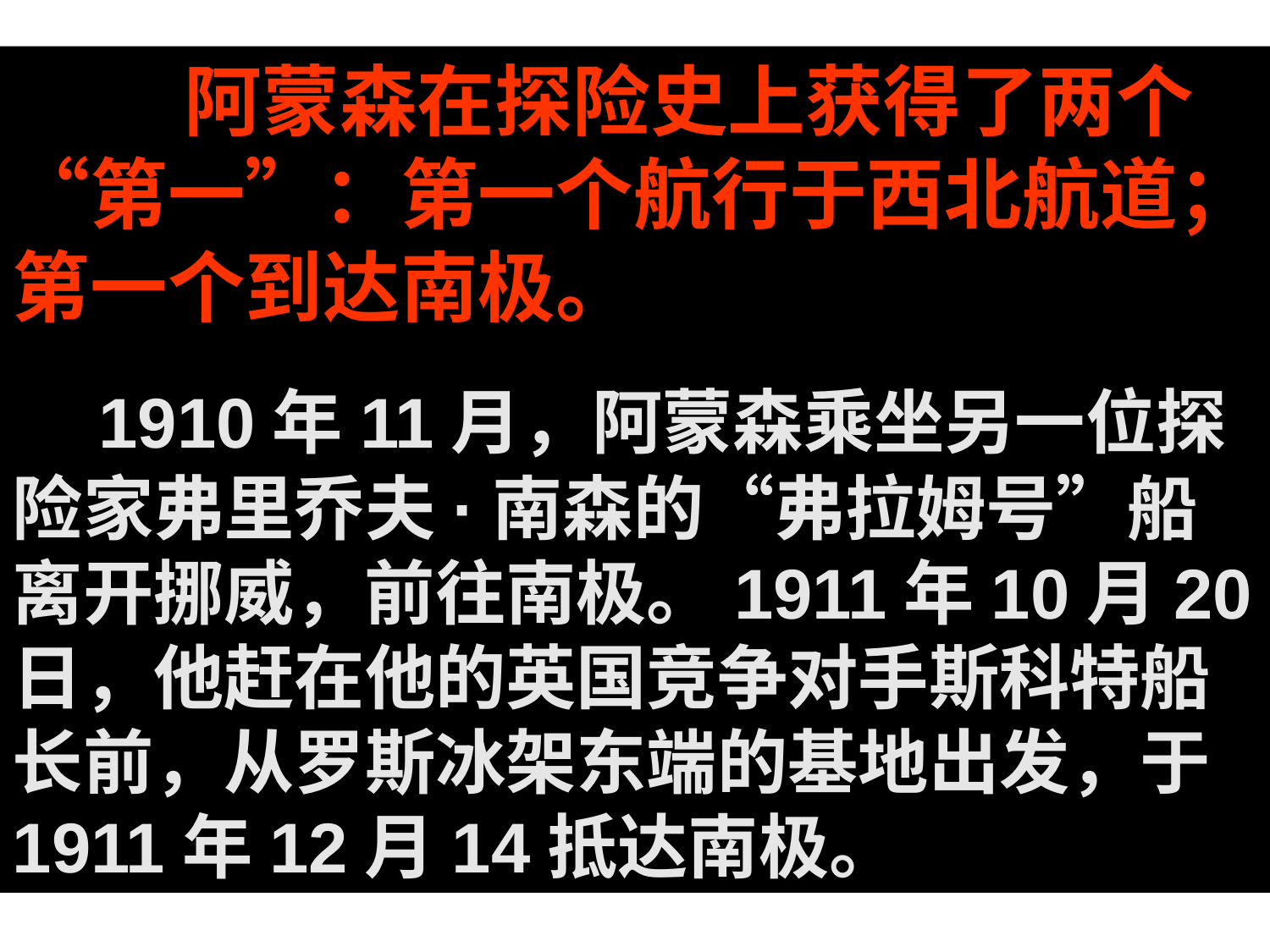

阿蒙森在探险史上获得了两个“第一”：第一个航行于西北航道；第一个到达南极。
    1910年11月，阿蒙森乘坐另一位探险家弗里乔夫·南森的“弗拉姆号”船离开挪威，前往南极。1911年10月20 日，他赶在他的英国竞争对手斯科特船长前，从罗斯冰架东端的基地出发，于1911年12月14抵达南极。